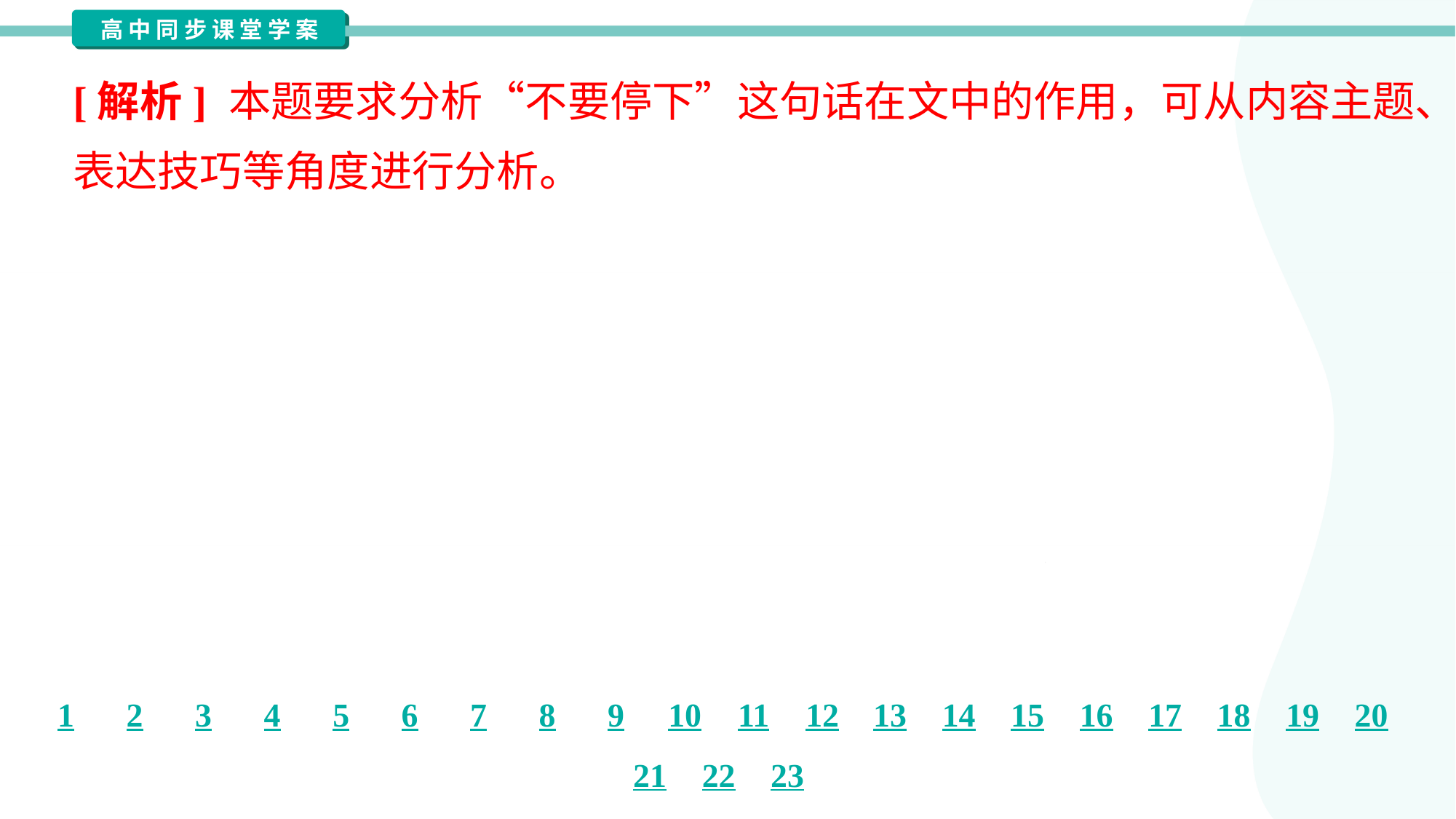

[解析] 本题要求分析“不要停下”这句话在文中的作用，可从内容主题、
表达技巧等角度进行分析。